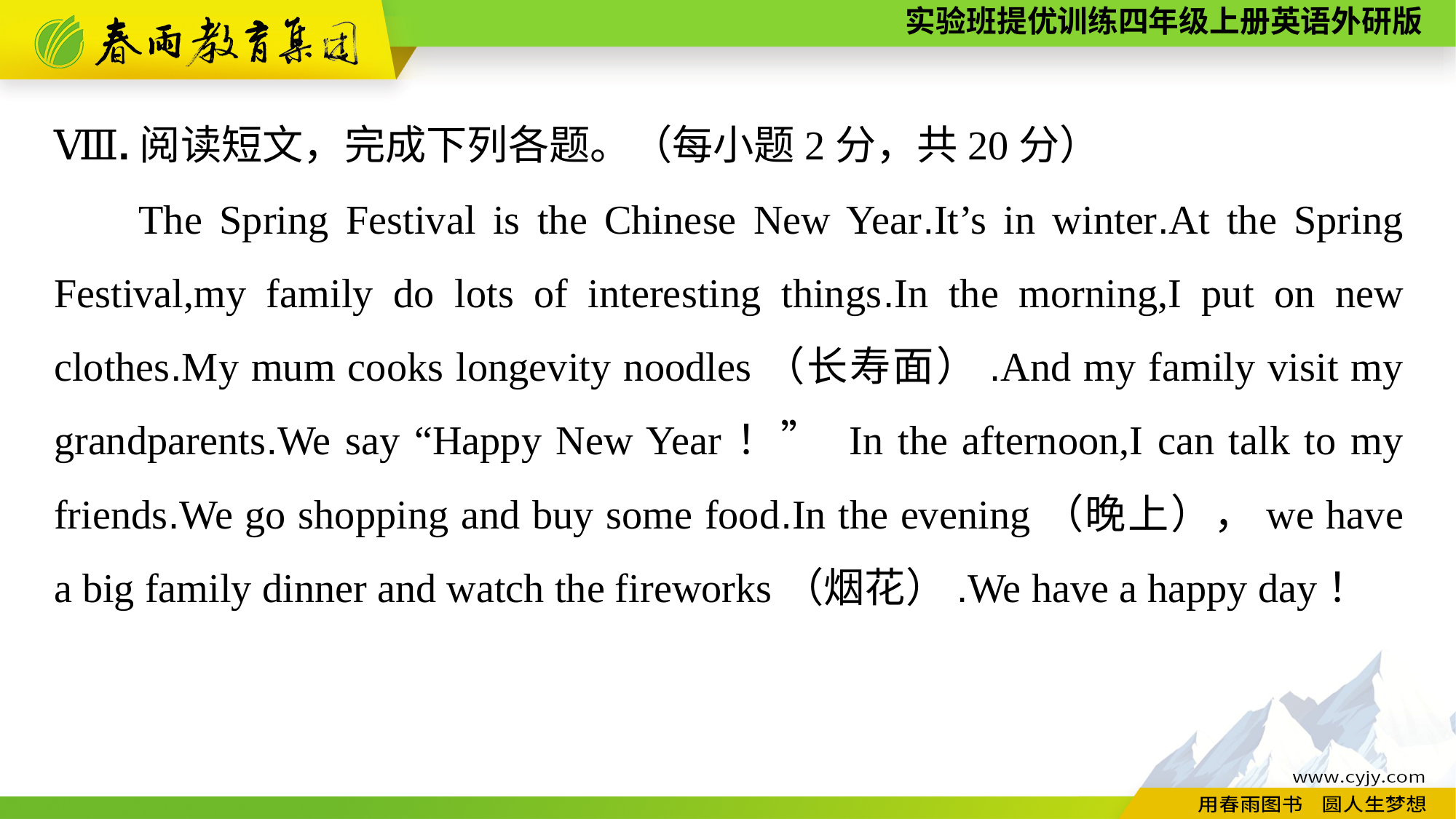

Ⅷ.阅读短文，完成下列各题。（每小题2分，共20分）
The Spring Festival is the Chinese New Year.It’s in winter.At the Spring Festival,my family do lots of interesting things.In the morning,I put on new clothes.My mum cooks longevity noodles（长寿面）.And my family visit my grandparents.We say “Happy New Year！” In the afternoon,I can talk to my friends.We go shopping and buy some food.In the evening（晚上），we have a big family dinner and watch the fireworks（烟花）.We have a happy day！